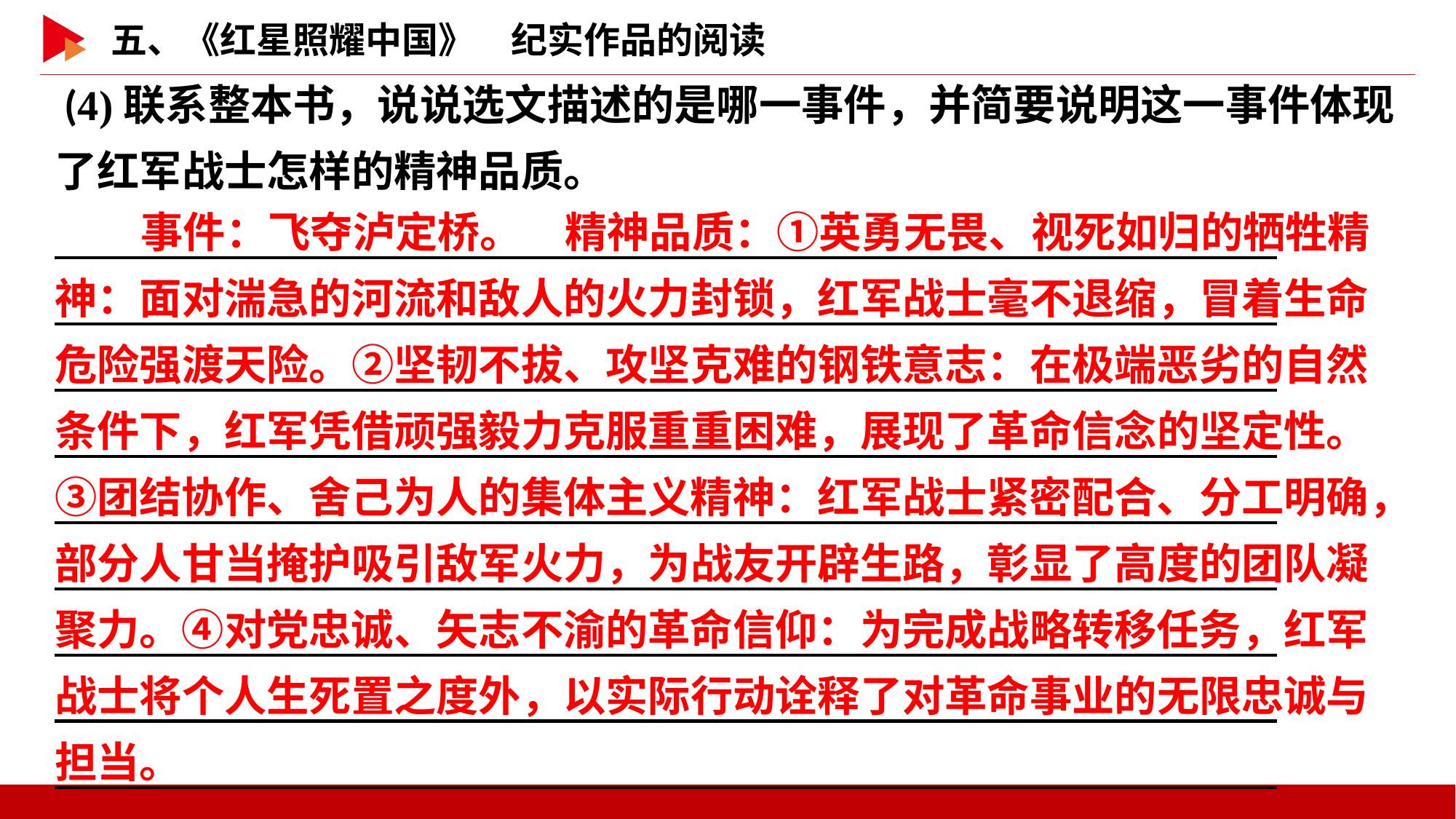

(4)联系整本书，说说选文描述的是哪一事件，并简要说明这一事件体现了红军战士怎样的精神品质。

事件：飞夺泸定桥。　精神品质：①英勇无畏、视死如归的牺牲精神：面对湍急的河流和敌人的火力封锁，红军战士毫不退缩，冒着生命危险强渡天险。②坚韧不拔、攻坚克难的钢铁意志：在极端恶劣的自然条件下，红军凭借顽强毅力克服重重困难，展现了革命信念的坚定性。③团结协作、舍己为人的集体主义精神：红军战士紧密配合、分工明确，部分人甘当掩护吸引敌军火力，为战友开辟生路，彰显了高度的团队凝聚力。④对党忠诚、矢志不渝的革命信仰：为完成战略转移任务，红军战士将个人生死置之度外，以实际行动诠释了对革命事业的无限忠诚与担当。